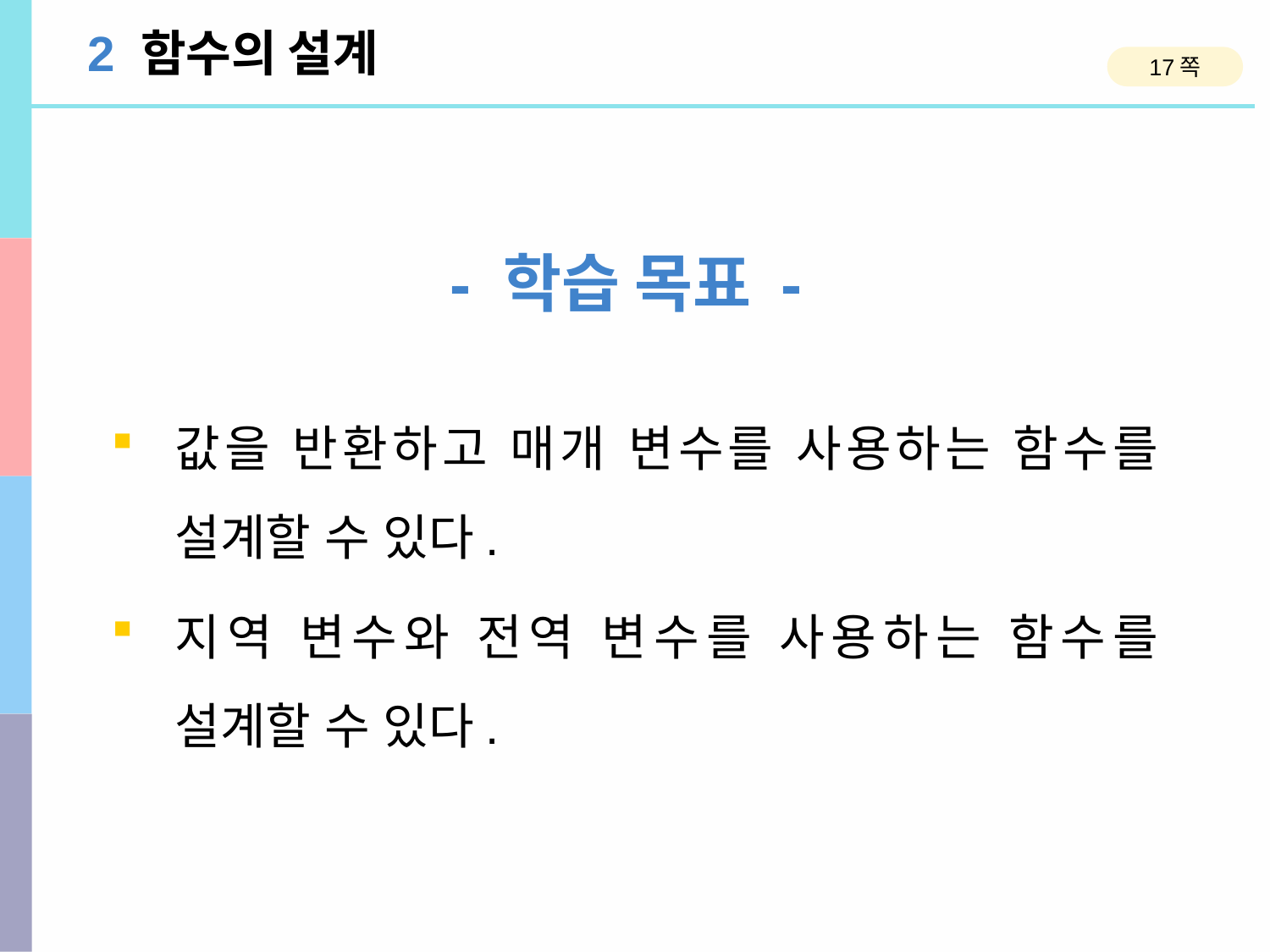

2 함수의 설계
17쪽

- 학습 목표 -
값을 반환하고 매개 변수를 사용하는 함수를 설계할 수 있다.
지역 변수와 전역 변수를 사용하는 함수를 설계할 수 있다.